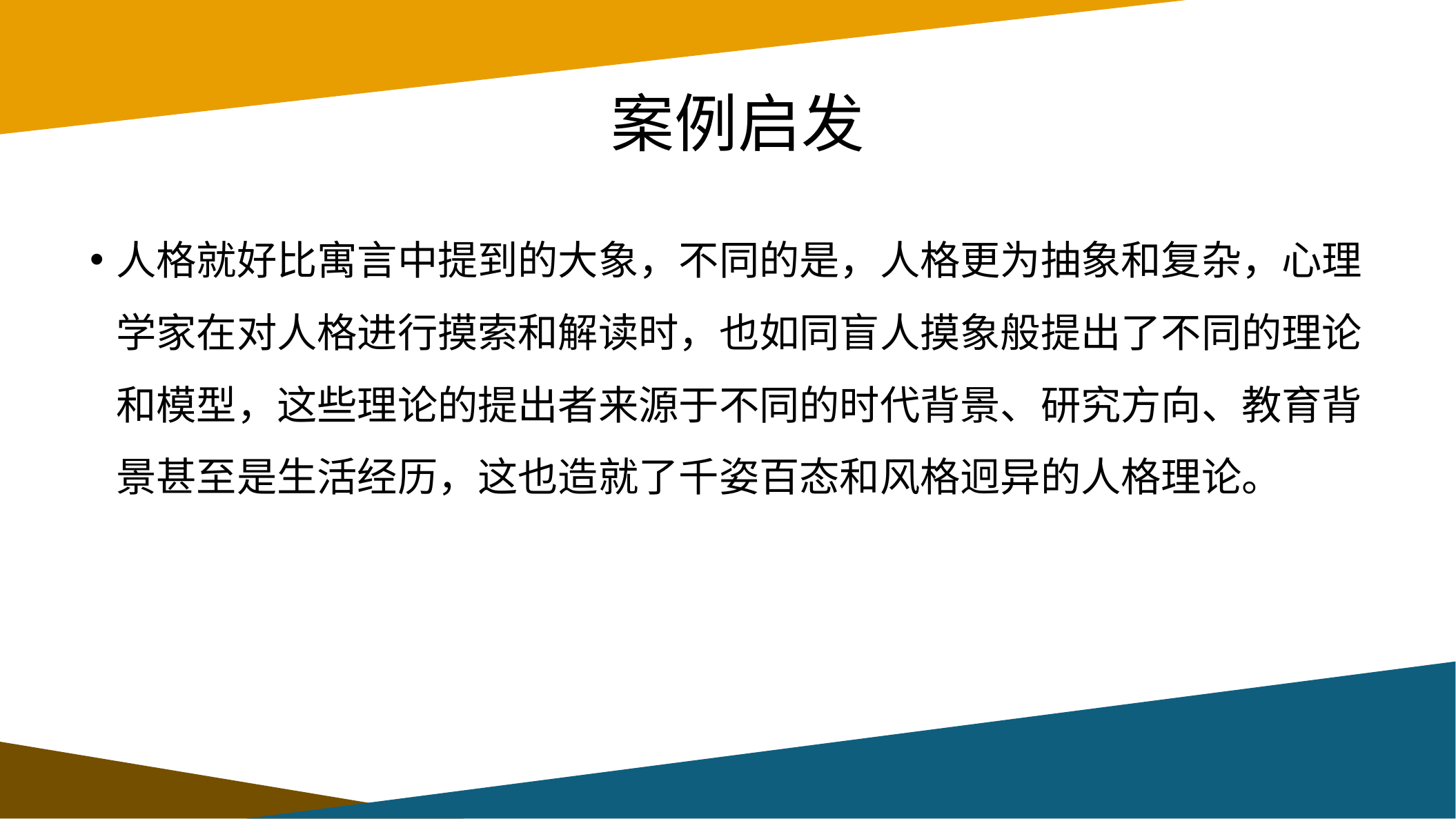

# 案例启发
人格就好比寓言中提到的大象，不同的是，人格更为抽象和复杂，心理学家在对人格进行摸索和解读时，也如同盲人摸象般提出了不同的理论和模型，这些理论的提出者来源于不同的时代背景、研究方向、教育背景甚至是生活经历，这也造就了千姿百态和风格迥异的人格理论。